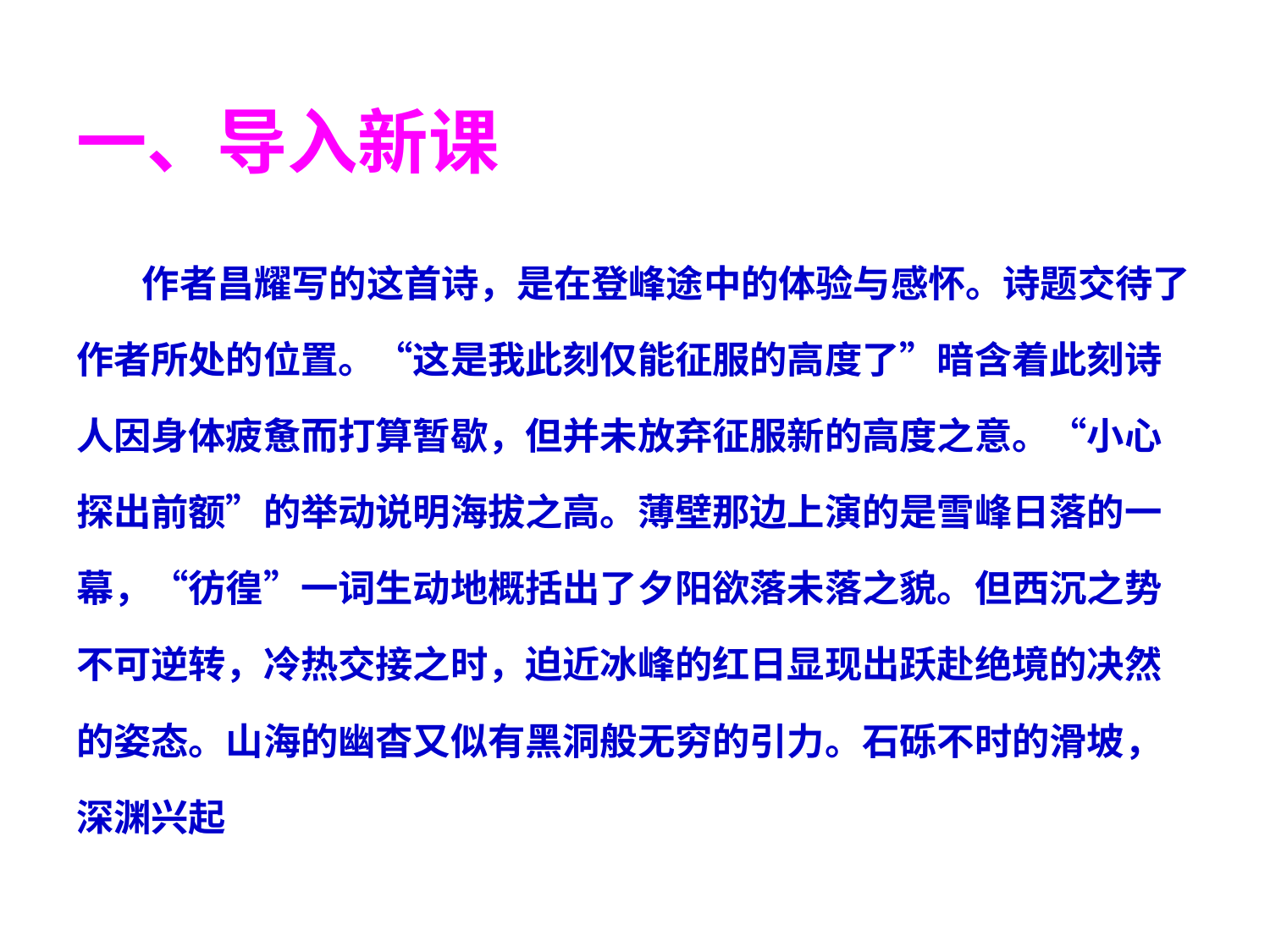

# 一、导入新课
       作者昌耀写的这首诗，是在登峰途中的体验与感怀。诗题交待了作者所处的位置。“这是我此刻仅能征服的高度了”暗含着此刻诗人因身体疲惫而打算暂歇，但并未放弃征服新的高度之意。“小心探出前额”的举动说明海拔之高。薄壁那边上演的是雪峰日落的一幕，“彷徨”一词生动地概括出了夕阳欲落未落之貌。但西沉之势不可逆转，冷热交接之时，迫近冰峰的红日显现出跃赴绝境的决然的姿态。山海的幽杳又似有黑洞般无穷的引力。石砾不时的滑坡，深渊兴起